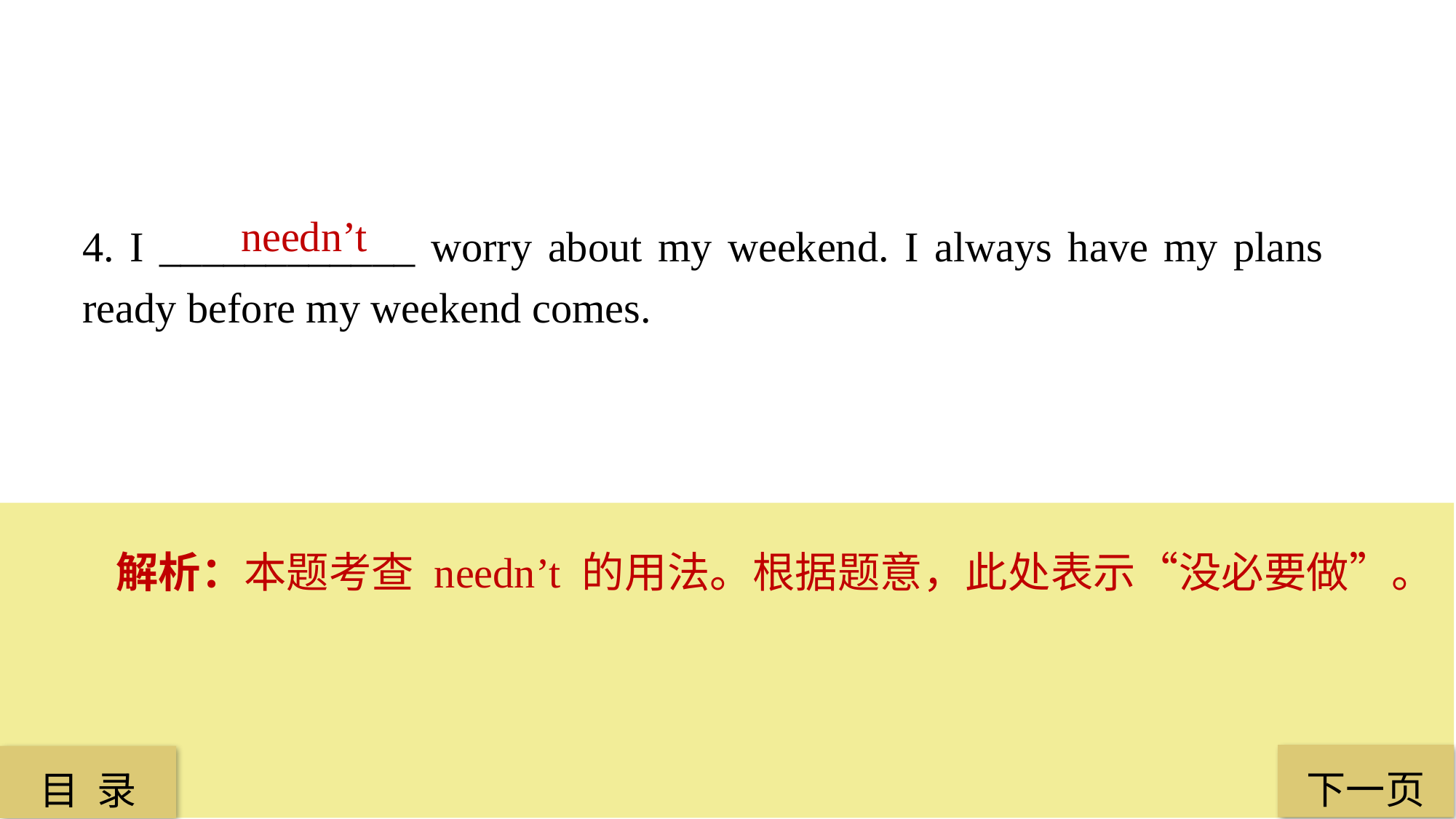

4. I ____________ worry about my weekend. I always have my plans ready before my weekend comes.
 needn’t
解析：本题考查 needn’t 的用法。根据题意，此处表示“没必要做”。